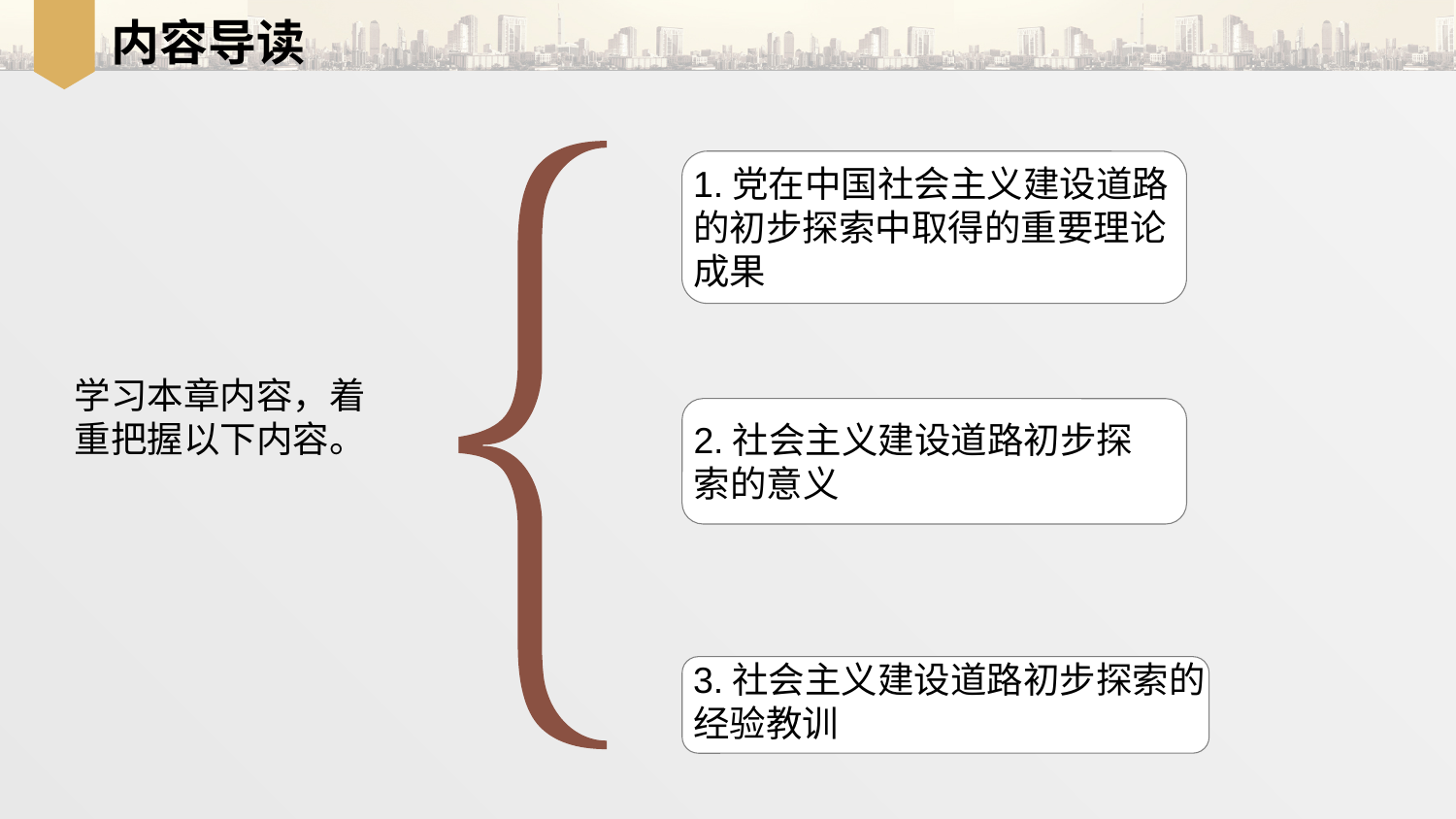

# 内容导读

1.党在中国社会主义建设道路的初步探索中取得的重要理论成果
学习本章内容，着
重把握以下内容。

2.社会主义建设道路初步探索的意义

3.社会主义建设道路初步探索的经验教训